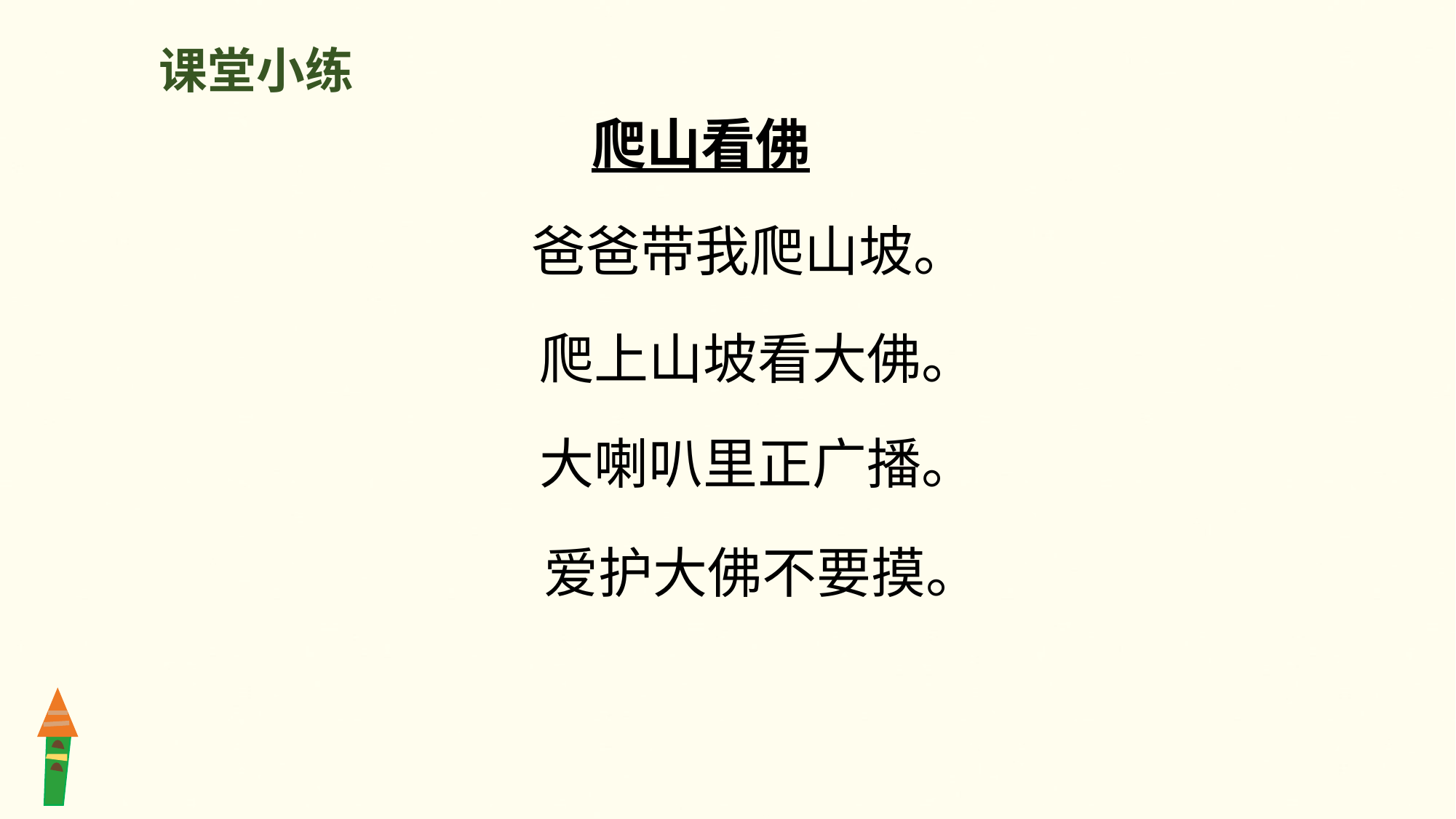

课堂小练
爬山看佛
爸爸带我爬山坡。
爬上山坡看大佛。
大喇叭里正广播。
爱护大佛不要摸。